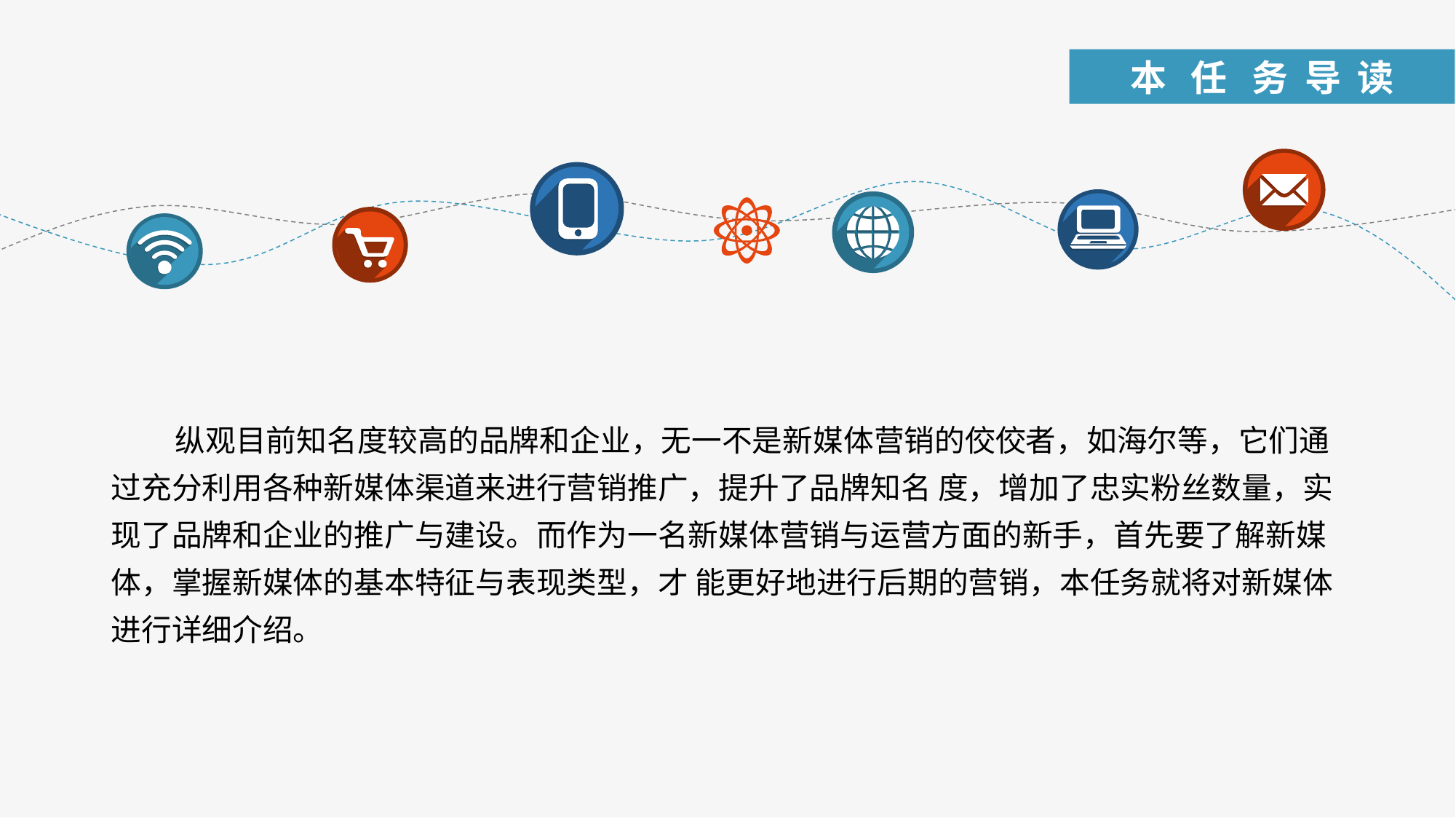

本   任   务  导  读

纵观目前知名度较高的品牌和企业，无一不是新媒体营销的佼佼者，如海尔等，它们通过充分利用各种新媒体渠道来进行营销推广，提升了品牌知名 度，增加了忠实粉丝数量，实现了品牌和企业的推广与建设。而作为一名新媒体营销与运营方面的新手，首先要了解新媒体，掌握新媒体的基本特征与表现类型，才 能更好地进行后期的营销，本任务就将对新媒体进行详细介绍。